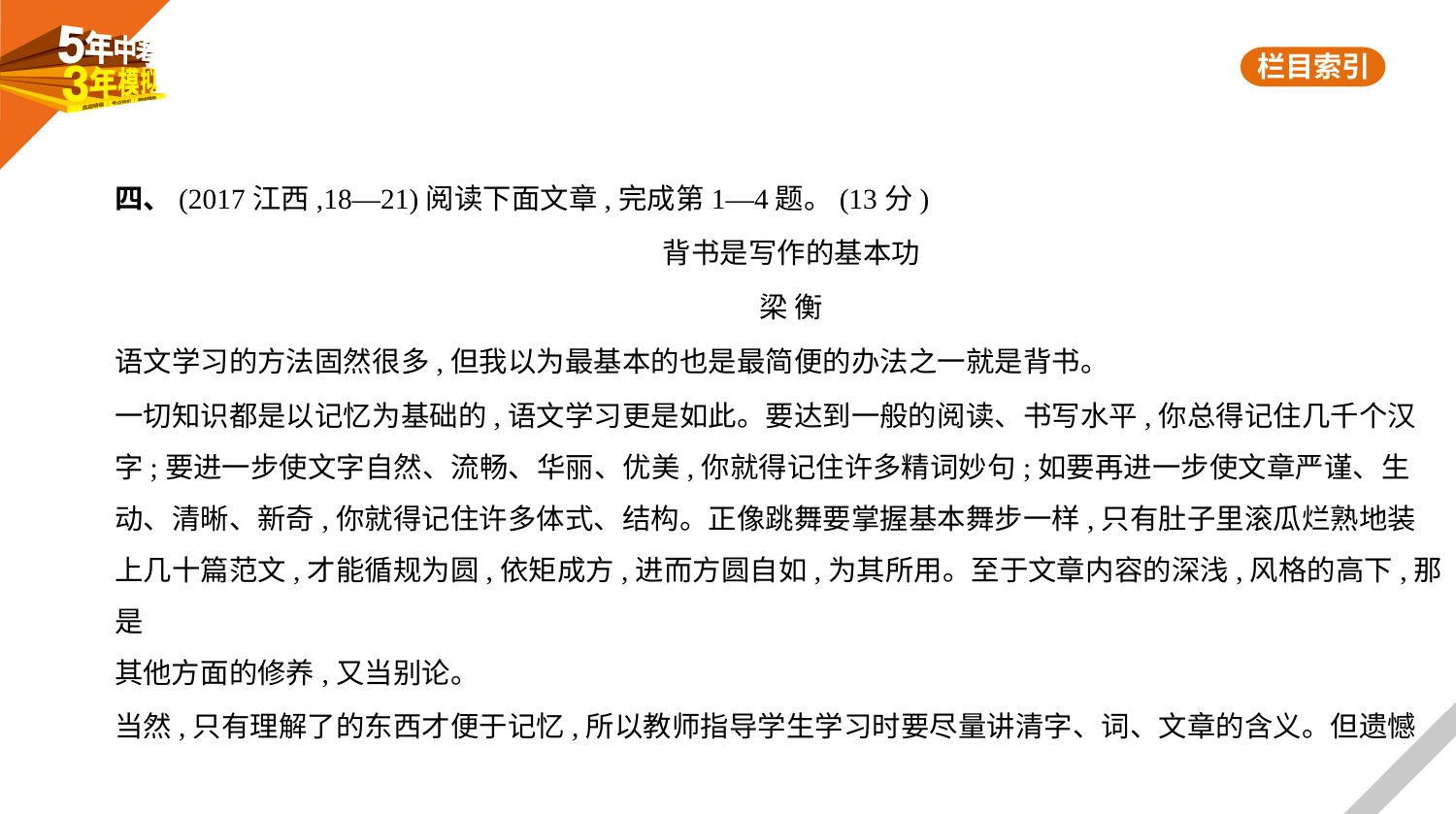

四、(2017江西,18—21)阅读下面文章,完成第1—4题。(13分)
背书是写作的基本功
梁 衡
语文学习的方法固然很多,但我以为最基本的也是最简便的办法之一就是背书。
一切知识都是以记忆为基础的,语文学习更是如此。要达到一般的阅读、书写水平,你总得记住几千个汉
字;要进一步使文字自然、流畅、华丽、优美,你就得记住许多精词妙句;如要再进一步使文章严谨、生
动、清晰、新奇,你就得记住许多体式、结构。正像跳舞要掌握基本舞步一样,只有肚子里滚瓜烂熟地装
上几十篇范文,才能循规为圆,依矩成方,进而方圆自如,为其所用。至于文章内容的深浅,风格的高下,那是
其他方面的修养,又当别论。
当然,只有理解了的东西才便于记忆,所以教师指导学生学习时要尽量讲清字、词、文章的含义。但遗憾